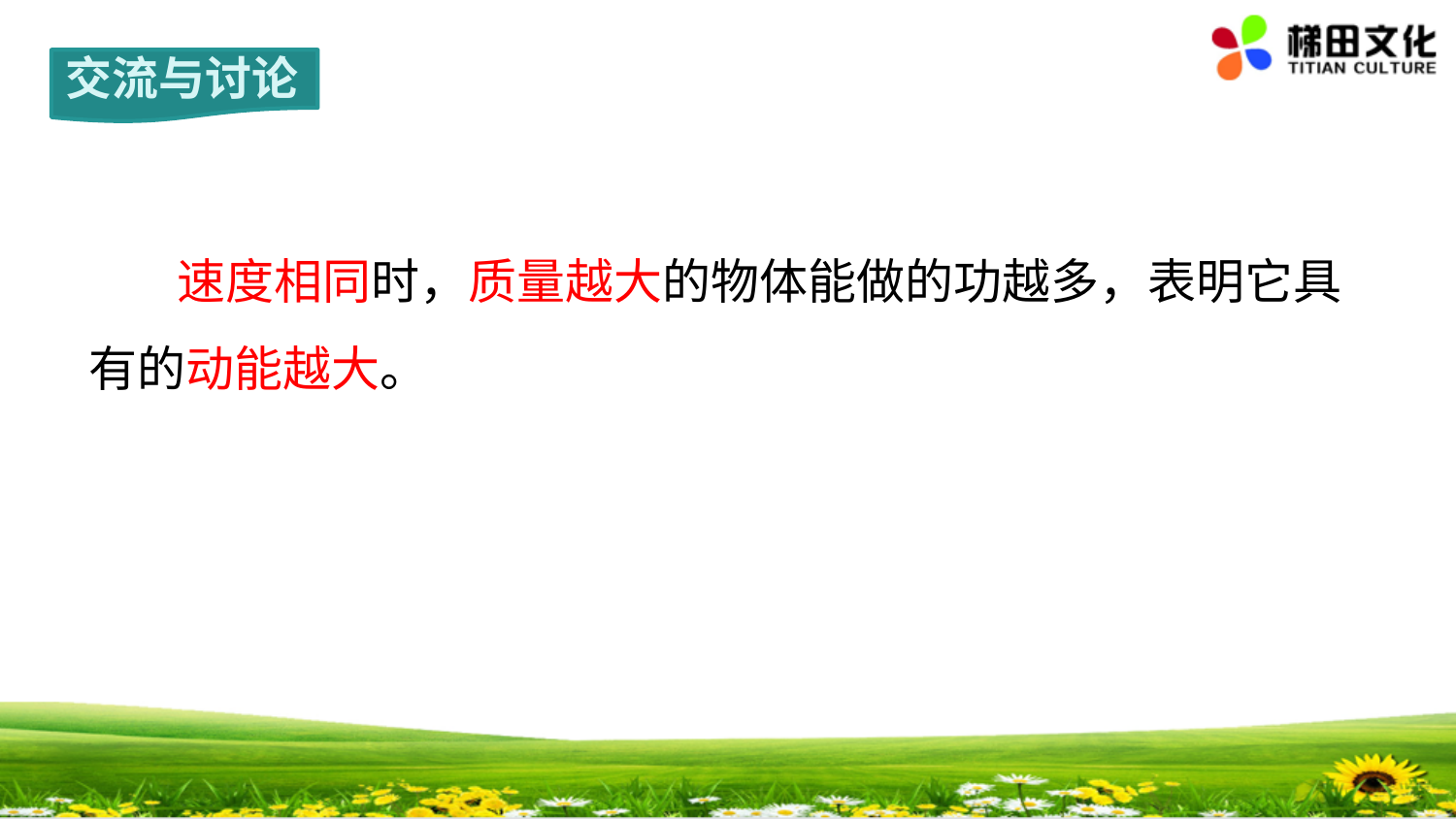

交流与讨论

       速度相同时，质量越大的物体能做的功越多，表明它具有的动能越大。